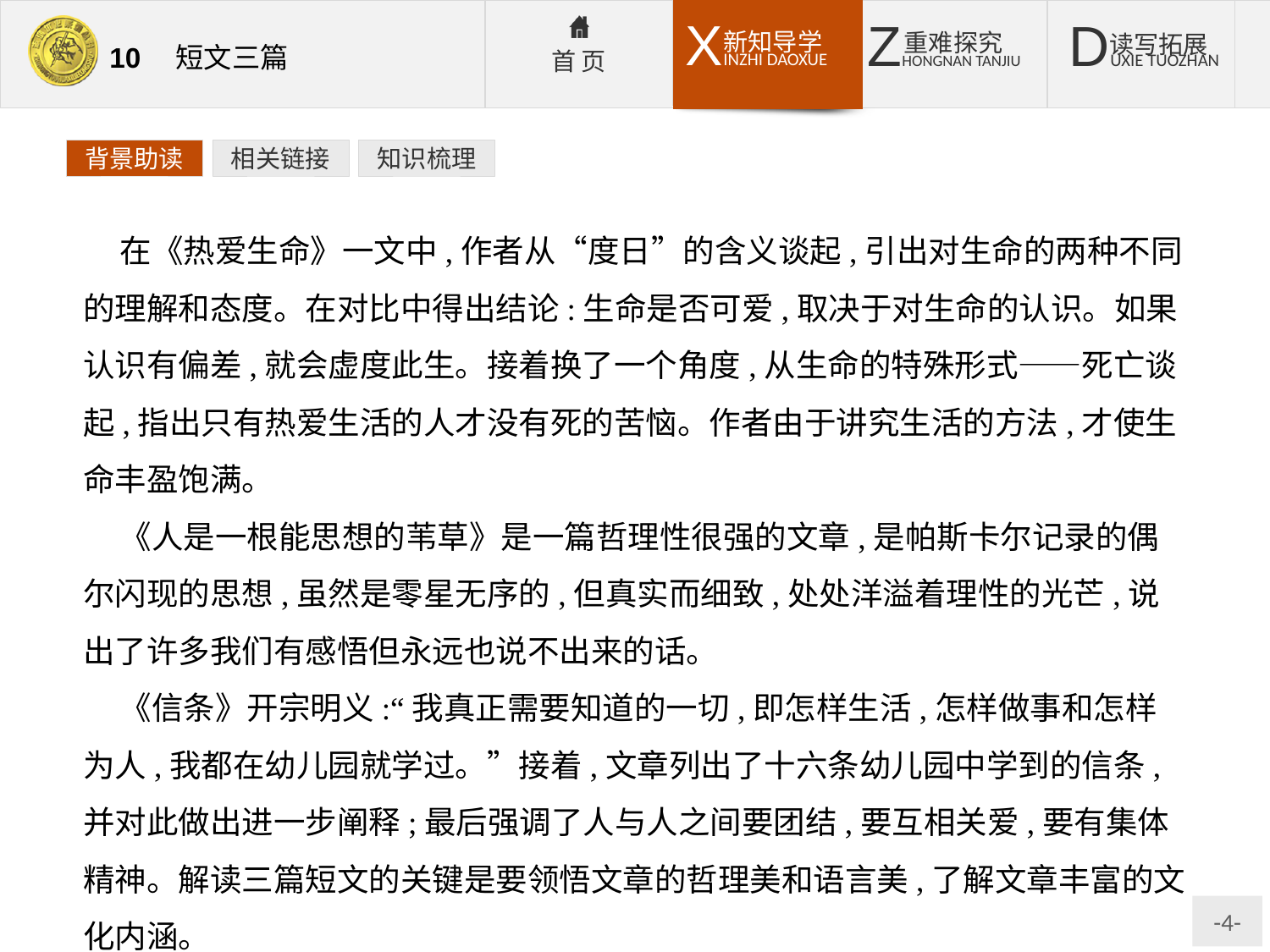

背景助读
相关链接
知识梳理
在《热爱生命》一文中,作者从“度日”的含义谈起,引出对生命的两种不同的理解和态度。在对比中得出结论:生命是否可爱,取决于对生命的认识。如果认识有偏差,就会虚度此生。接着换了一个角度,从生命的特殊形式——死亡谈起,指出只有热爱生活的人才没有死的苦恼。作者由于讲究生活的方法,才使生命丰盈饱满。
《人是一根能思想的苇草》是一篇哲理性很强的文章,是帕斯卡尔记录的偶尔闪现的思想,虽然是零星无序的,但真实而细致,处处洋溢着理性的光芒,说出了许多我们有感悟但永远也说不出来的话。
《信条》开宗明义:“我真正需要知道的一切,即怎样生活,怎样做事和怎样为人,我都在幼儿园就学过。”接着,文章列出了十六条幼儿园中学到的信条,并对此做出进一步阐释;最后强调了人与人之间要团结,要互相关爱,要有集体精神。解读三篇短文的关键是要领悟文章的哲理美和语言美,了解文章丰富的文化内涵。